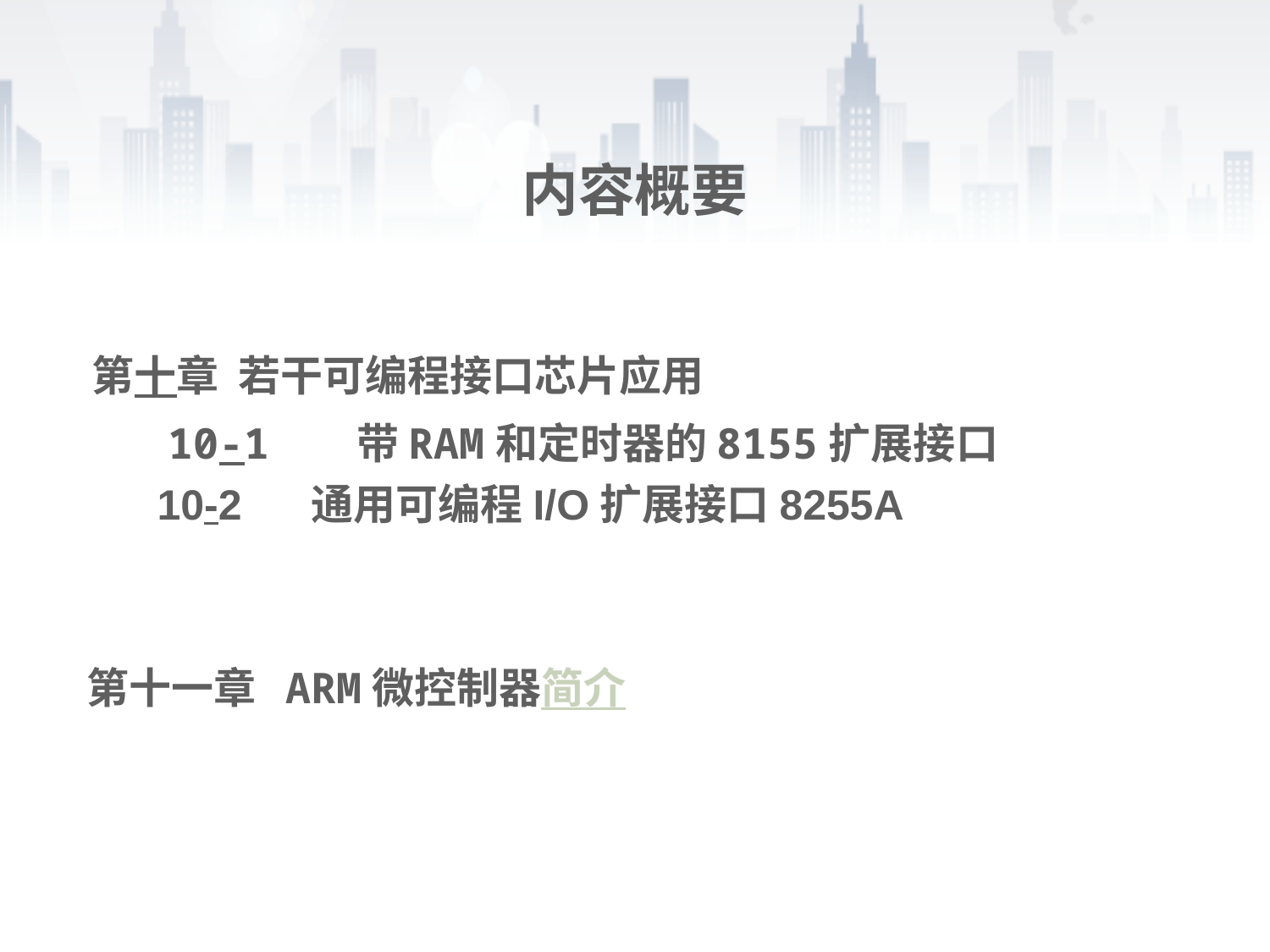

# 内容概要
第十章  若干可编程接口芯片应用
   10-1   带RAM和定时器的8155扩展接口
   10-2     通用可编程I/O扩展接口8255A
 第十一章  ARM微控制器简介